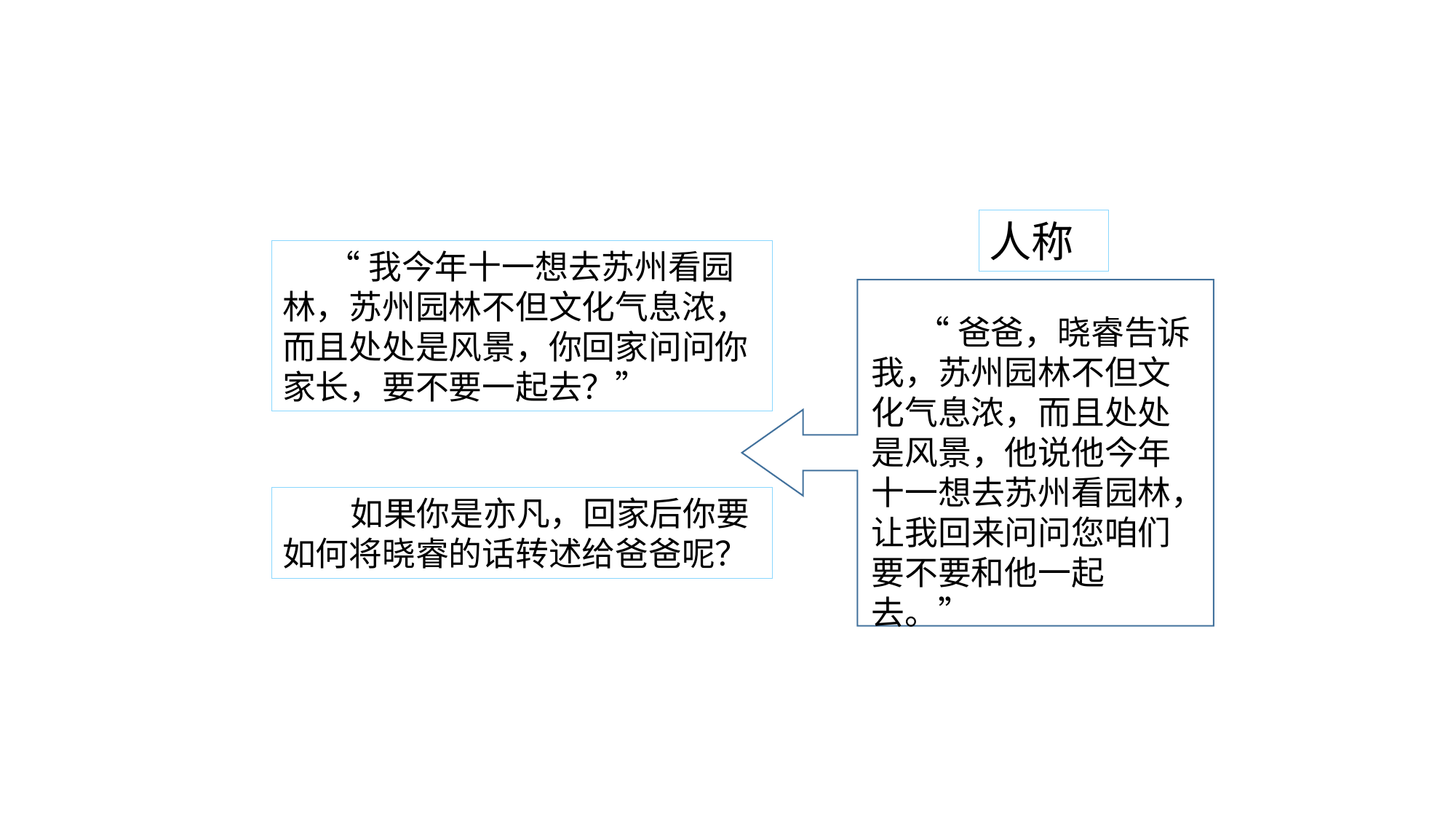

人称
      “我今年十一想去苏州看园林，苏州园林不但文化气息浓，而且处处是风景，你回家问问你家长，要不要一起去？”

      “爸爸，晓睿告诉我，苏州园林不但文化气息浓，而且处处是风景，他说他今年十一想去苏州看园林，让我回来问问您咱们要不要和他一起去。”
        如果你是亦凡，回家后你要如何将晓睿的话转述给爸爸呢？